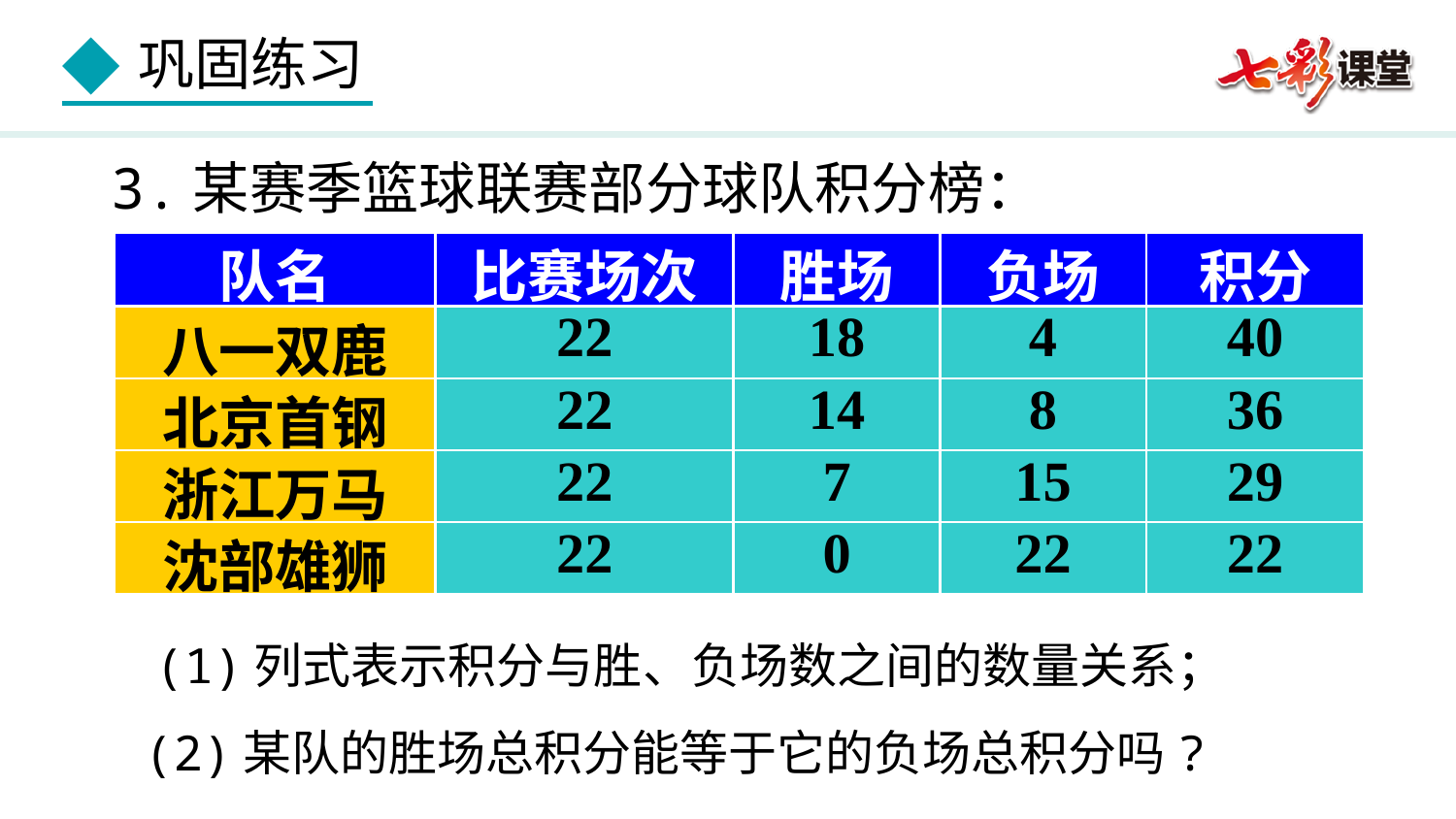

3.某赛季篮球联赛部分球队积分榜：
| 队名 | 比赛场次 | 胜场 | 负场 | 积分 |
| --- | --- | --- | --- | --- |
| 八一双鹿 | 22 | 18 | 4 | 40 |
| 北京首钢 | 22 | 14 | 8 | 36 |
| 浙江万马 | 22 | 7 | 15 | 29 |
| 沈部雄狮 | 22 | 0 | 22 | 22 |
   (1)列式表示积分与胜、负场数之间的数量关系；
  (2)某队的胜场总积分能等于它的负场总积分吗?